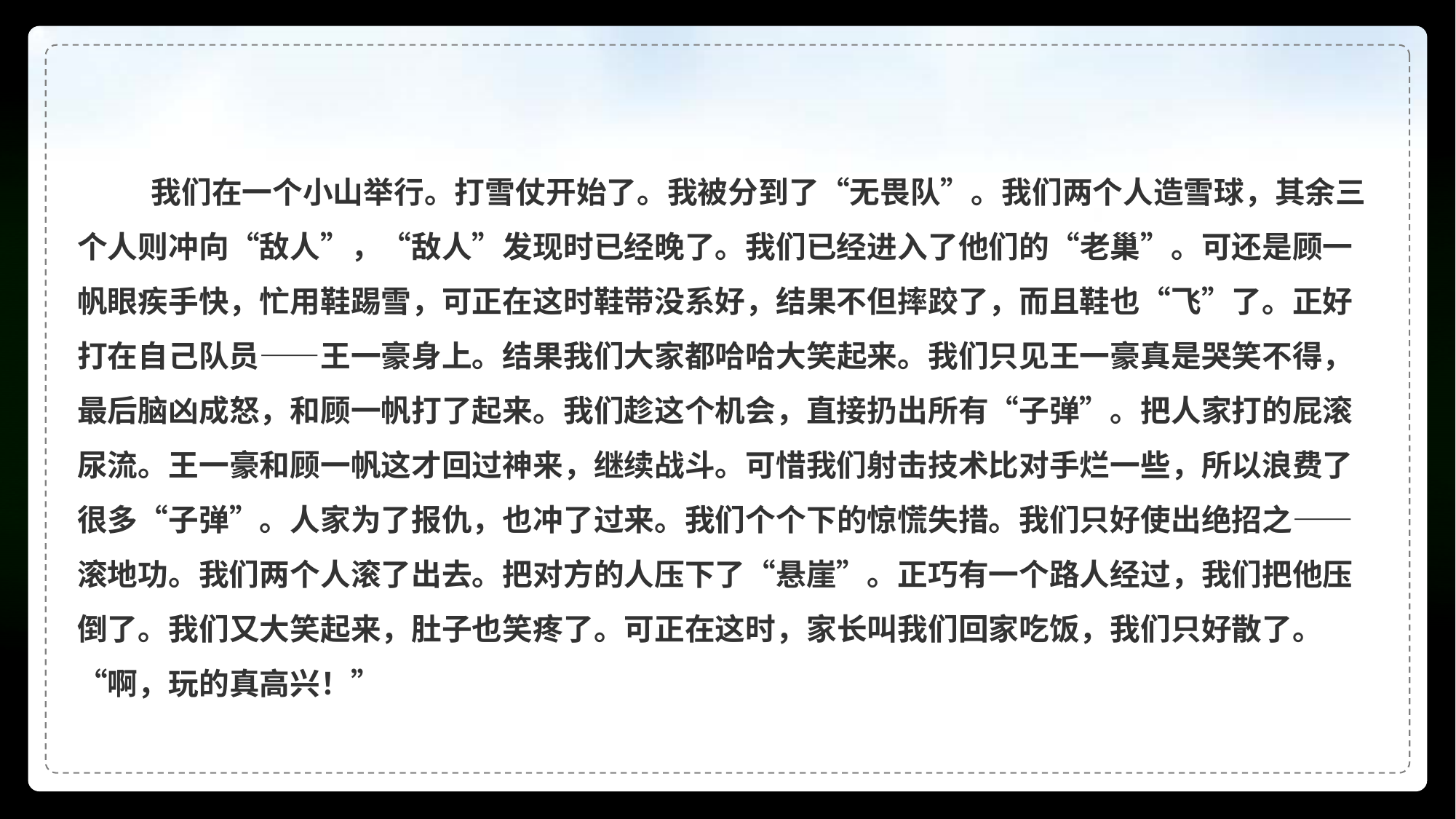

我们在一个小山举行。打雪仗开始了。我被分到了“无畏队”。我们两个人造雪球，其余三个人则冲向“敌人”，“敌人”发现时已经晚了。我们已经进入了他们的“老巢”。可还是顾一帆眼疾手快，忙用鞋踢雪，可正在这时鞋带没系好，结果不但摔跤了，而且鞋也“飞”了。正好打在自己队员——王一豪身上。结果我们大家都哈哈大笑起来。我们只见王一豪真是哭笑不得，最后脑凶成怒，和顾一帆打了起来。我们趁这个机会，直接扔出所有“子弹”。把人家打的屁滚尿流。王一豪和顾一帆这才回过神来，继续战斗。可惜我们射击技术比对手烂一些，所以浪费了很多“子弹”。人家为了报仇，也冲了过来。我们个个下的惊慌失措。我们只好使出绝招之——滚地功。我们两个人滚了出去。把对方的人压下了“悬崖”。正巧有一个路人经过，我们把他压倒了。我们又大笑起来，肚子也笑疼了。可正在这时，家长叫我们回家吃饭，我们只好散了。  “啊，玩的真高兴！”